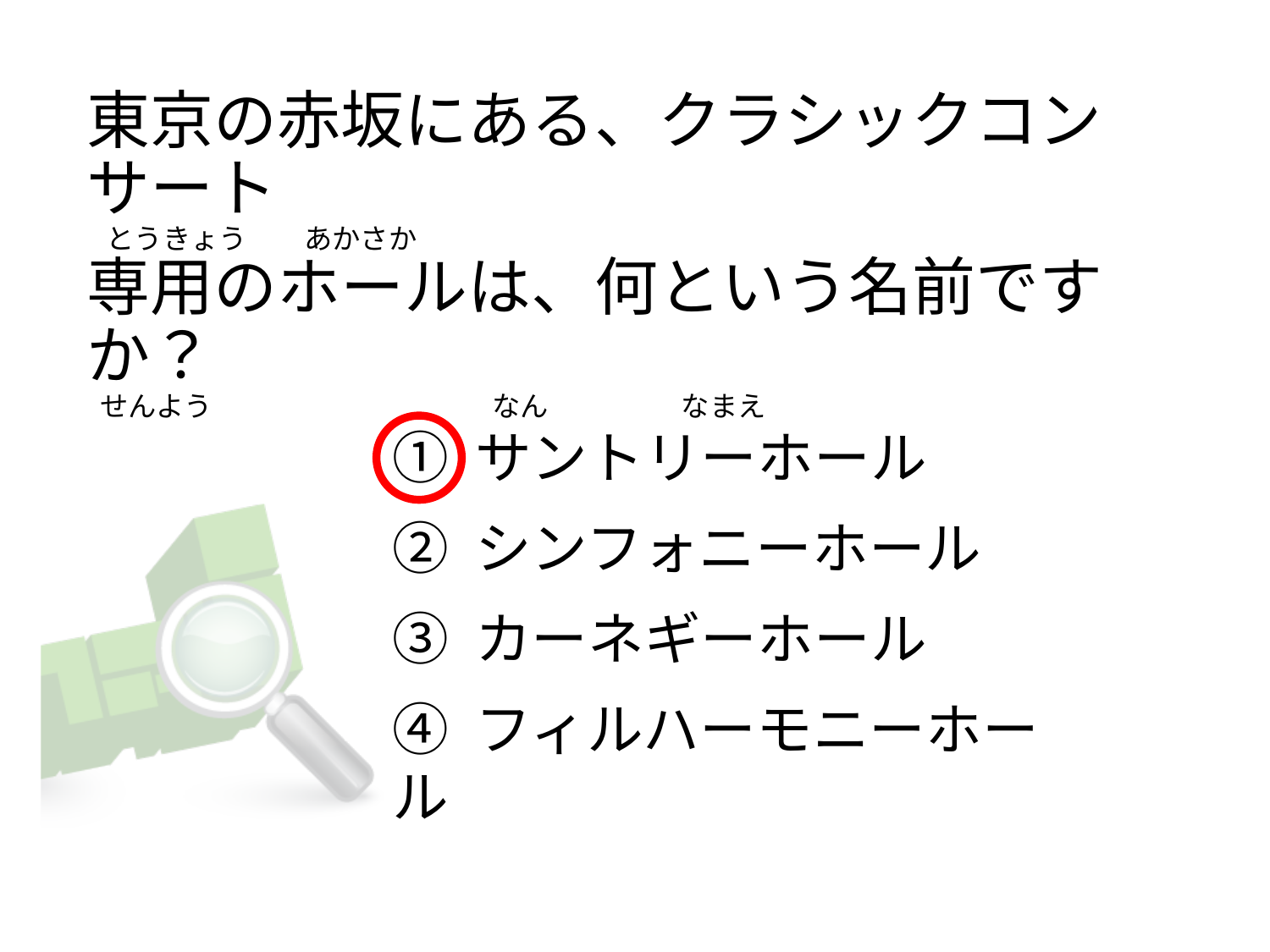

東京の赤坂にある、クラシックコンサート
  とうきょう         あかさか
専用のホールは、何という名前ですか？
 せんよう                                            なん                     なまえ

① サントリーホール
② シンフォニーホール
③ カーネギーホール
④ フィルハーモニーホール